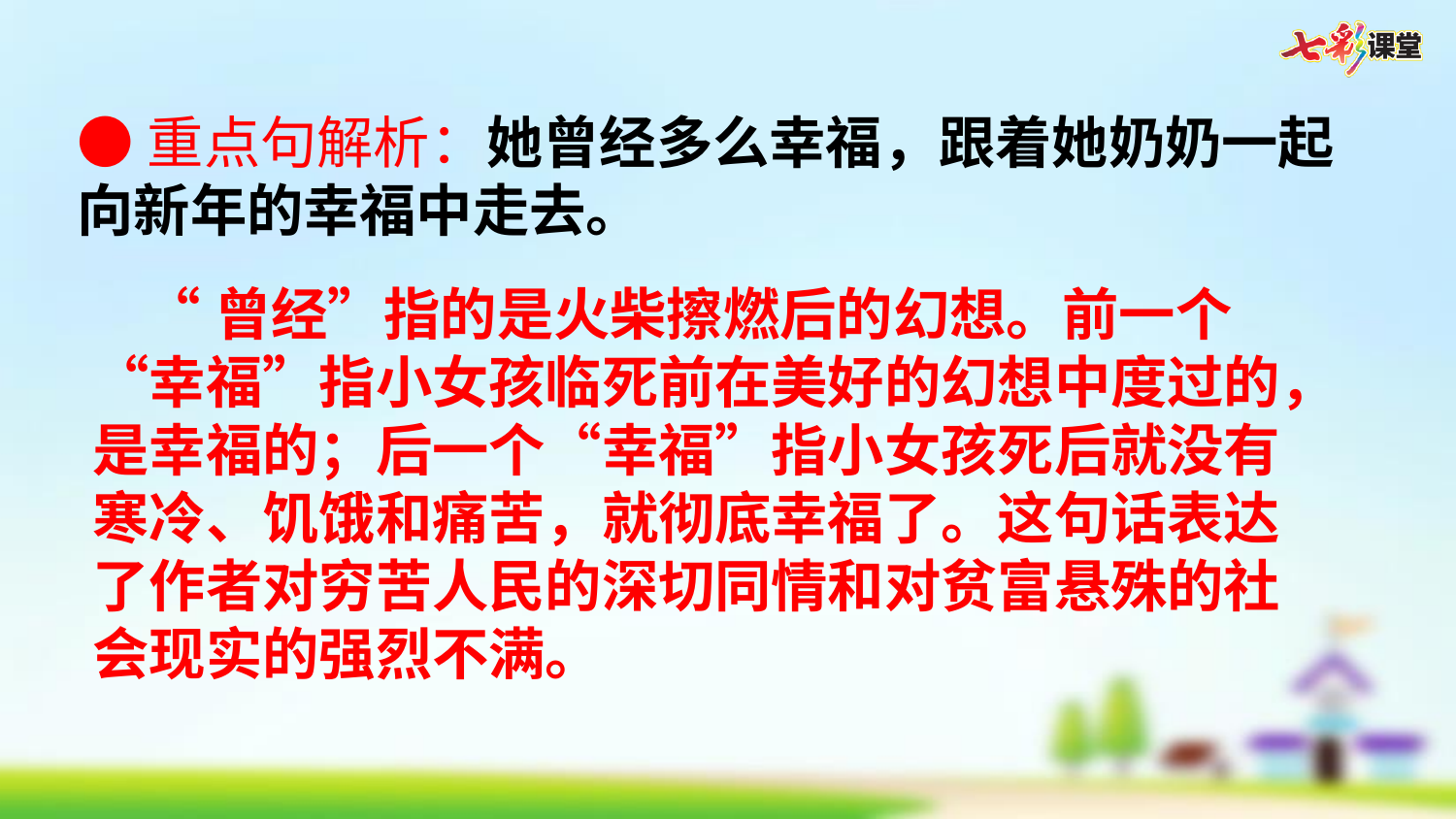

●重点句解析：她曾经多么幸福，跟着她奶奶一起向新年的幸福中走去。
    “曾经”指的是火柴擦燃后的幻想。前一个“幸福”指小女孩临死前在美好的幻想中度过的，是幸福的；后一个“幸福”指小女孩死后就没有寒冷、饥饿和痛苦，就彻底幸福了。这句话表达了作者对穷苦人民的深切同情和对贫富悬殊的社会现实的强烈不满。